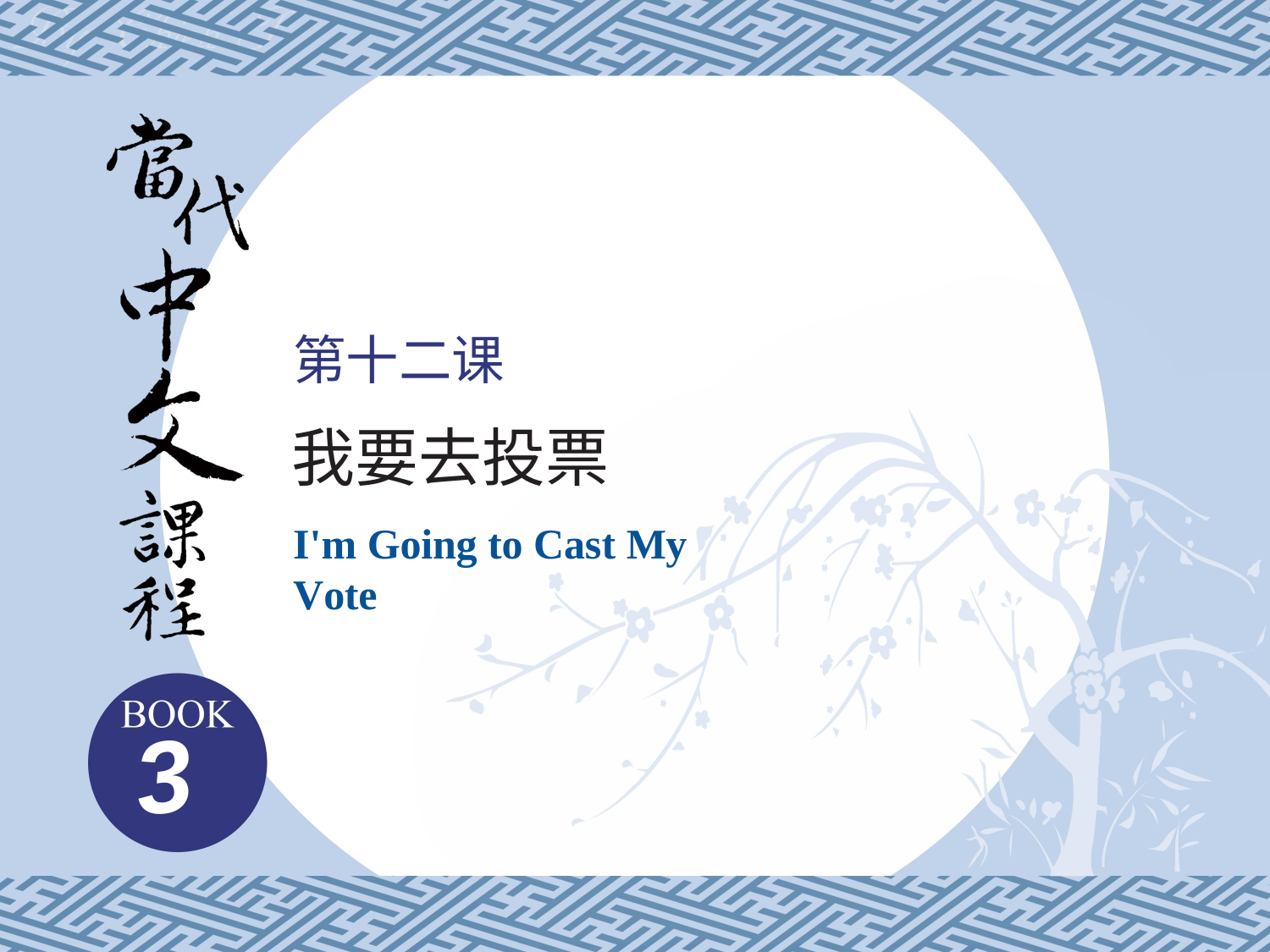

# 第十二课
我要去投票
I'm Going to Cast My Vote
3